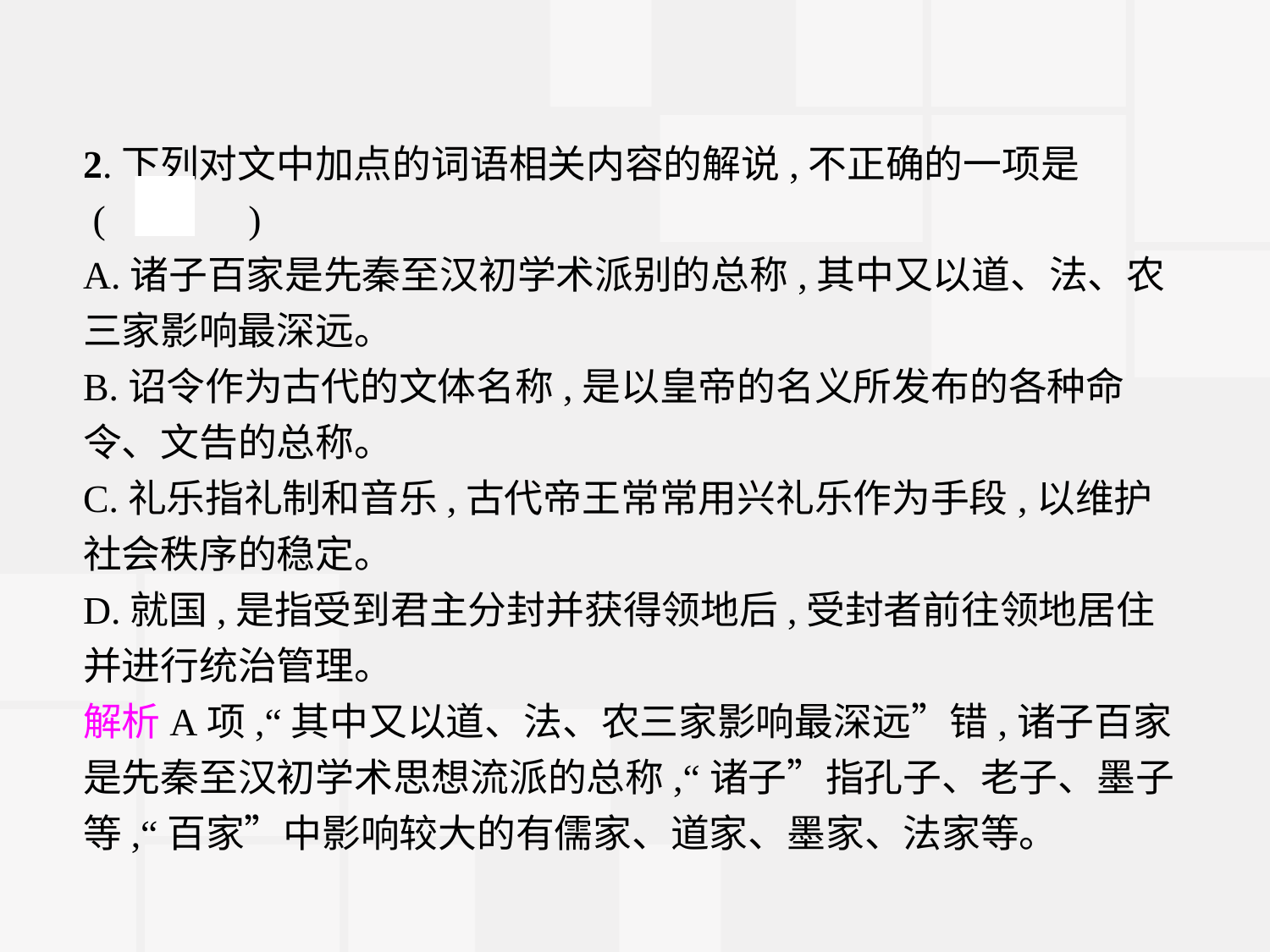

2.下列对文中加点的词语相关内容的解说,不正确的一项是
 (　A　)
A.诸子百家是先秦至汉初学术派别的总称,其中又以道、法、农三家影响最深远。
B.诏令作为古代的文体名称,是以皇帝的名义所发布的各种命令、文告的总称。
C.礼乐指礼制和音乐,古代帝王常常用兴礼乐作为手段,以维护社会秩序的稳定。
D.就国,是指受到君主分封并获得领地后,受封者前往领地居住并进行统治管理。
解析A项,“其中又以道、法、农三家影响最深远”错,诸子百家是先秦至汉初学术思想流派的总称,“诸子”指孔子、老子、墨子等,“百家”中影响较大的有儒家、道家、墨家、法家等。